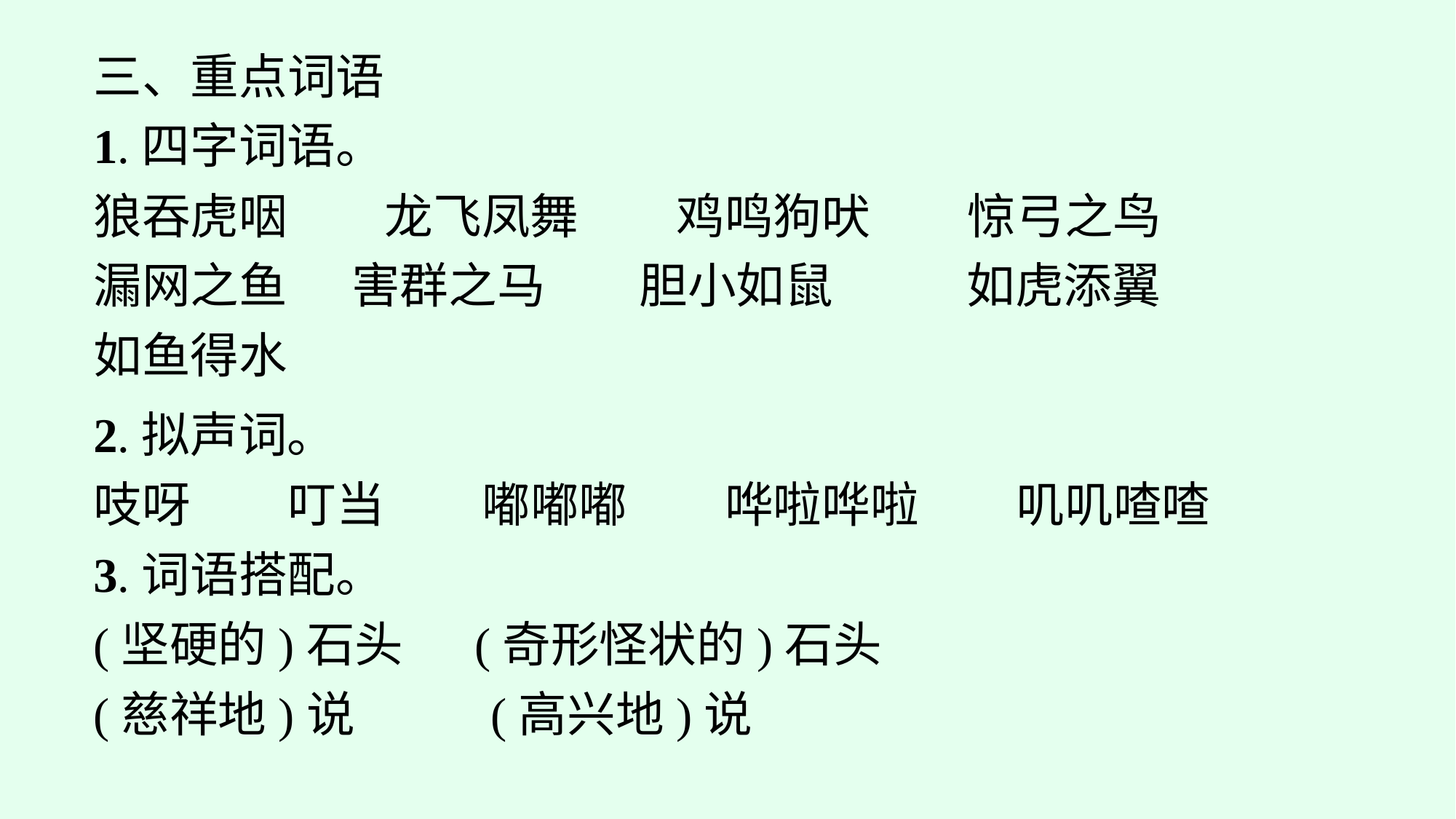

三、重点词语
1.四字词语。
狼吞虎咽　　龙飞凤舞　　鸡鸣狗吠　　惊弓之鸟
漏网之鱼	害群之马		胆小如鼠		如虎添翼
如鱼得水
2.拟声词。
吱呀　　叮当　　嘟嘟嘟　　哗啦哗啦　　叽叽喳喳
3.词语搭配。
(坚硬的)石头　 (奇形怪状的)石头
(慈祥地)说　	 (高兴地)说